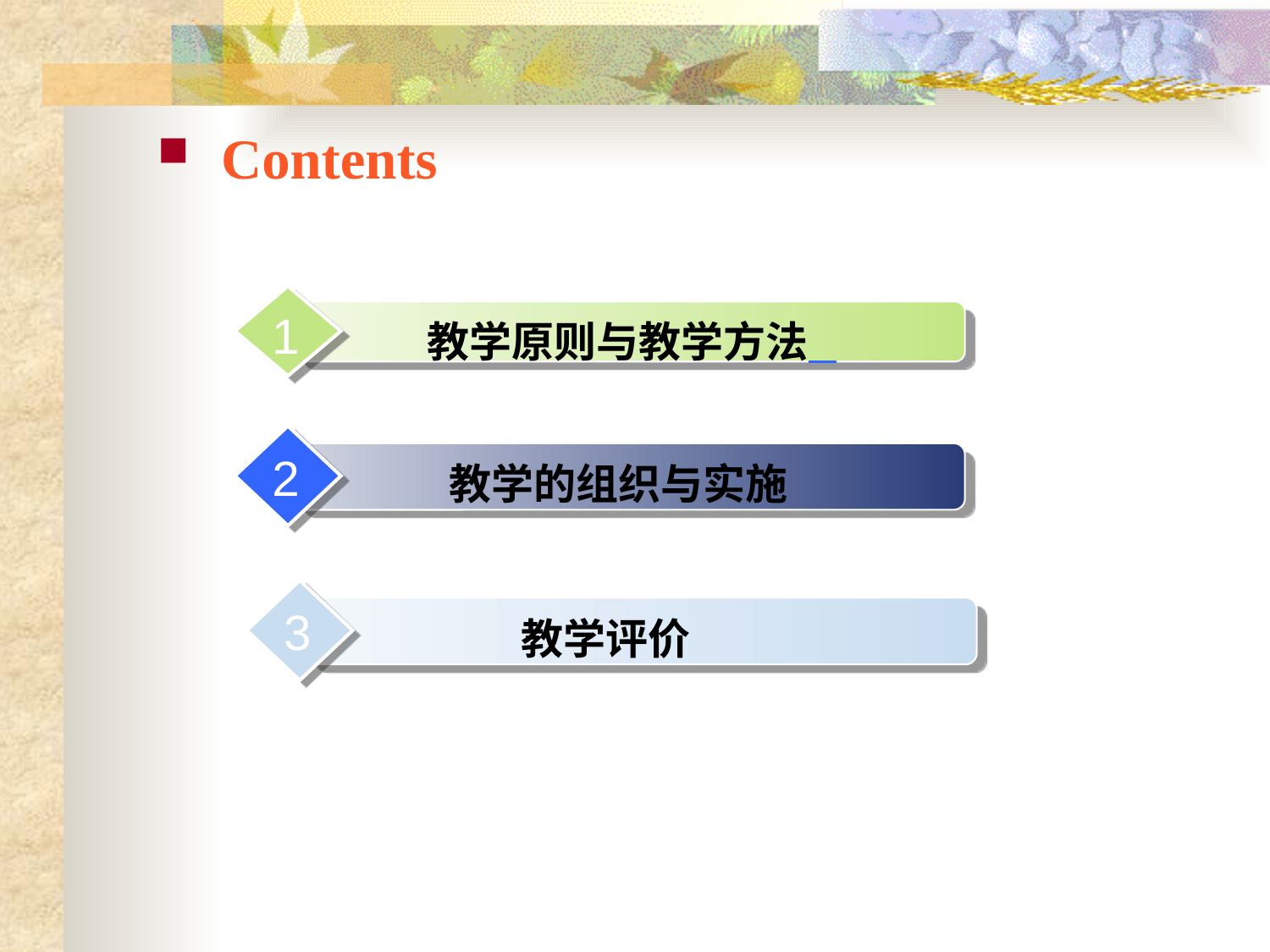

Contents

1

教学原则与教学方法

2

    教学的组织与实施

3

教学评价